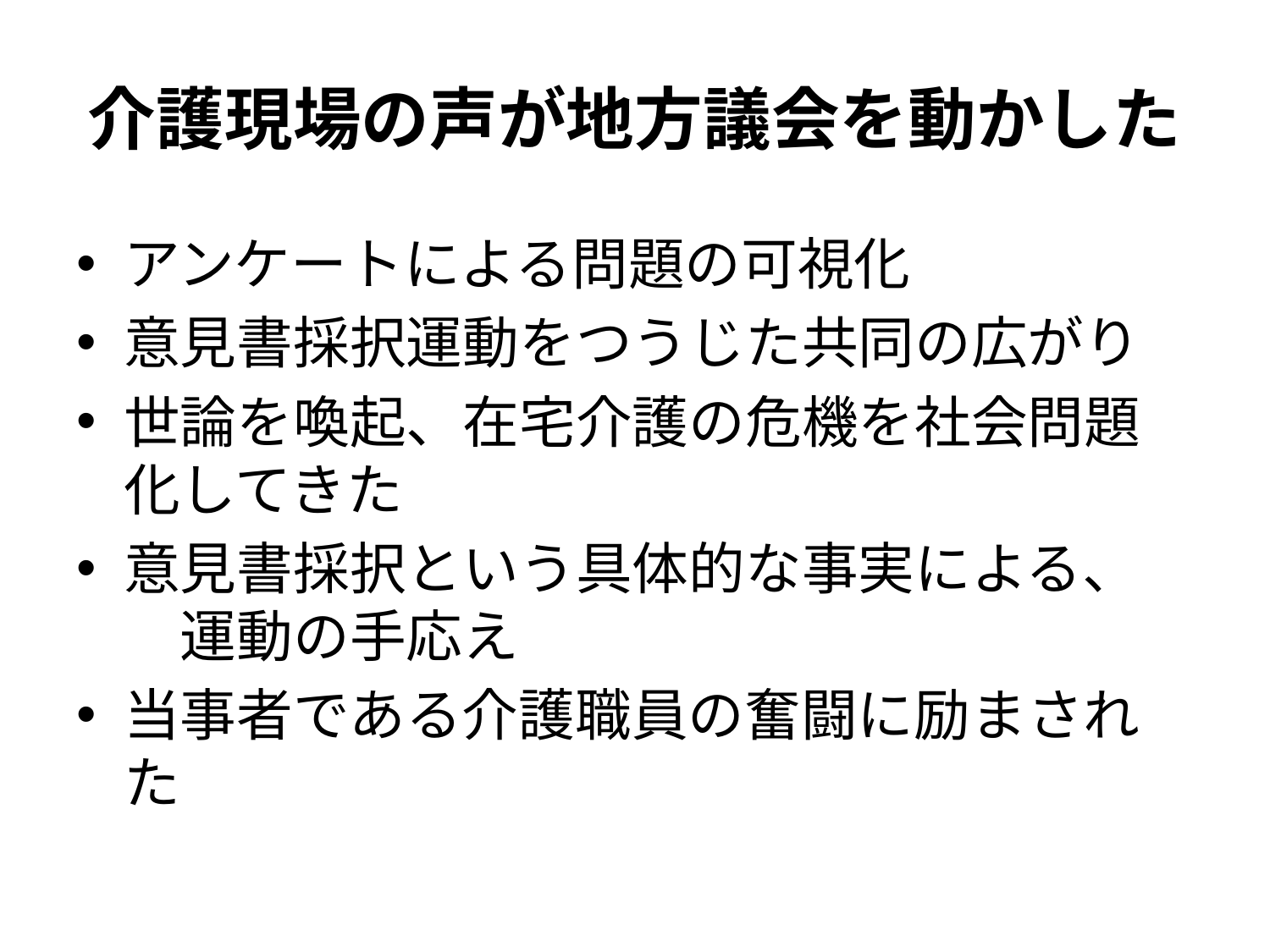

# 介護現場の声が地方議会を動かした
アンケートによる問題の可視化
意見書採択運動をつうじた共同の広がり
世論を喚起、在宅介護の危機を社会問題化してきた
意見書採択という具体的な事実による、　運動の手応え
当事者である介護職員の奮闘に励まされた